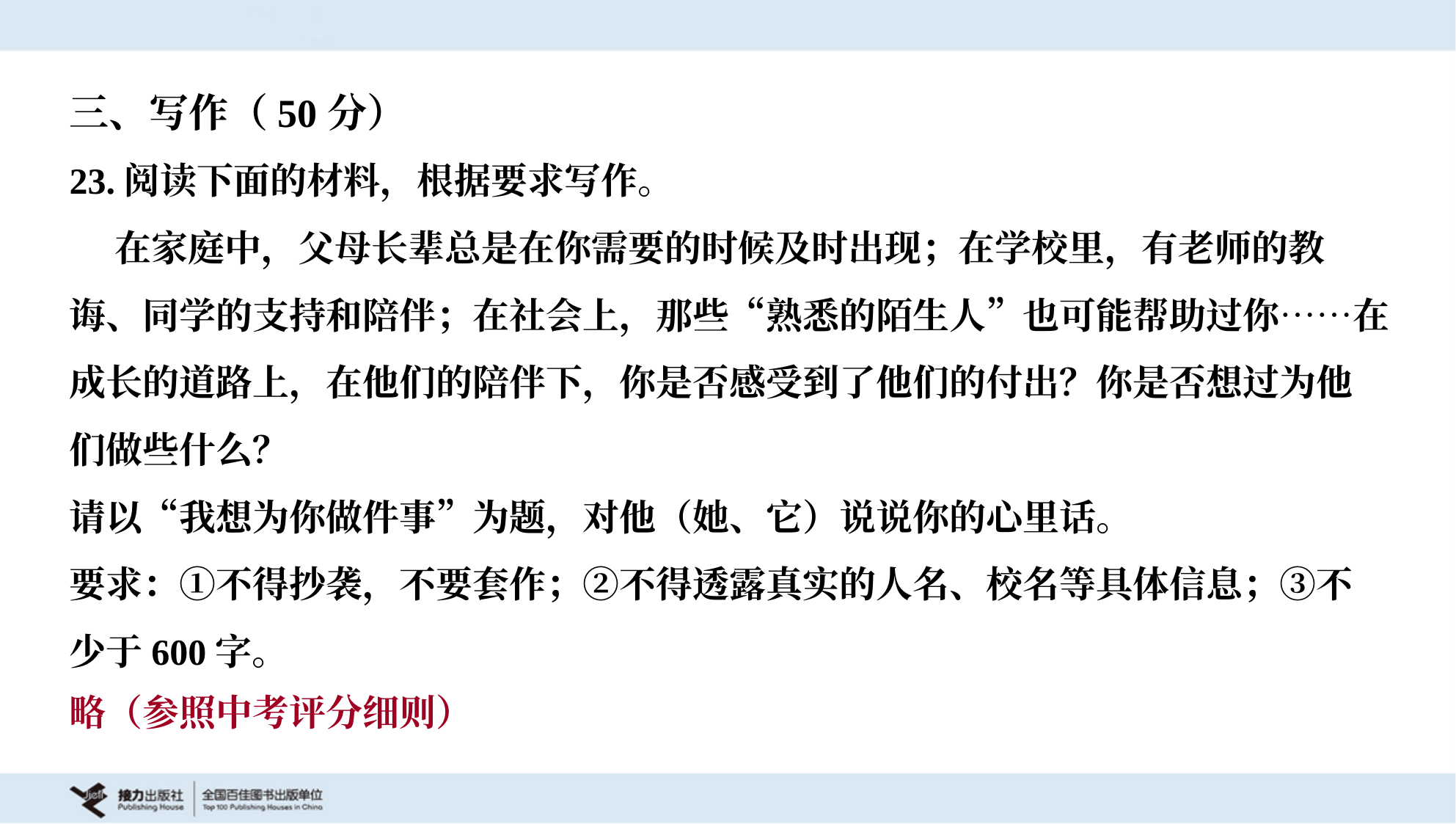

三、写作（50分）
23.阅读下面的材料，根据要求写作。
    在家庭中，父母长辈总是在你需要的时候及时出现；在学校里，有老师的教
诲、同学的支持和陪伴；在社会上，那些“熟悉的陌生人”也可能帮助过你……在
成长的道路上，在他们的陪伴下，你是否感受到了他们的付出？你是否想过为他
们做些什么？
请以“我想为你做件事”为题，对他（她、它）说说你的心里话。
要求：①不得抄袭，不要套作；②不得透露真实的人名、校名等具体信息；③不
少于600字。
略（参照中考评分细则）